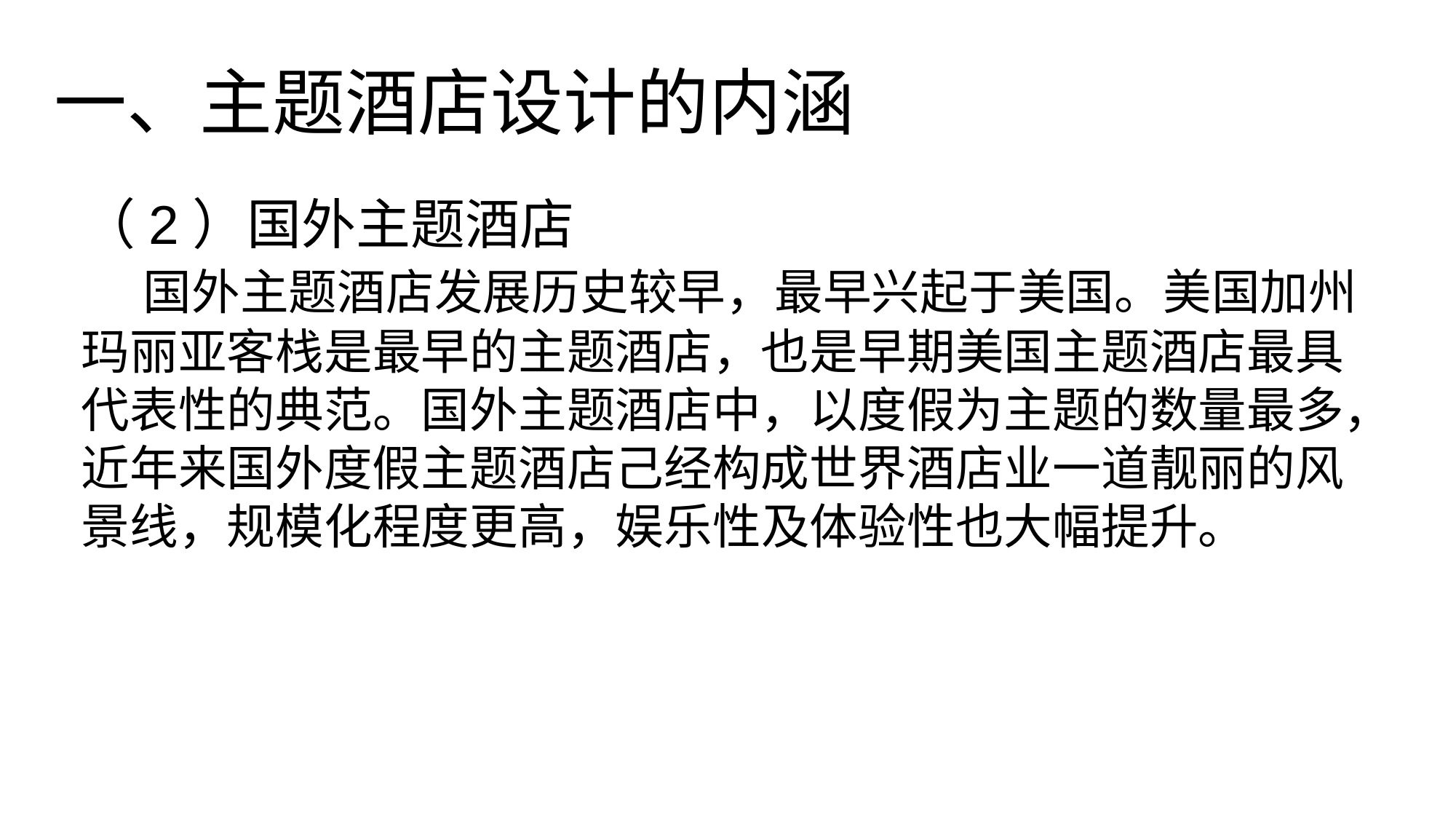

一、主题酒店设计的内涵
（2）国外主题酒店
    国外主题酒店发展历史较早，最早兴起于美国。美国加州玛丽亚客栈是最早的主题酒店，也是早期美国主题酒店最具代表性的典范。国外主题酒店中，以度假为主题的数量最多，近年来国外度假主题酒店己经构成世界酒店业一道靓丽的风景线，规模化程度更高，娱乐性及体验性也大幅提升。